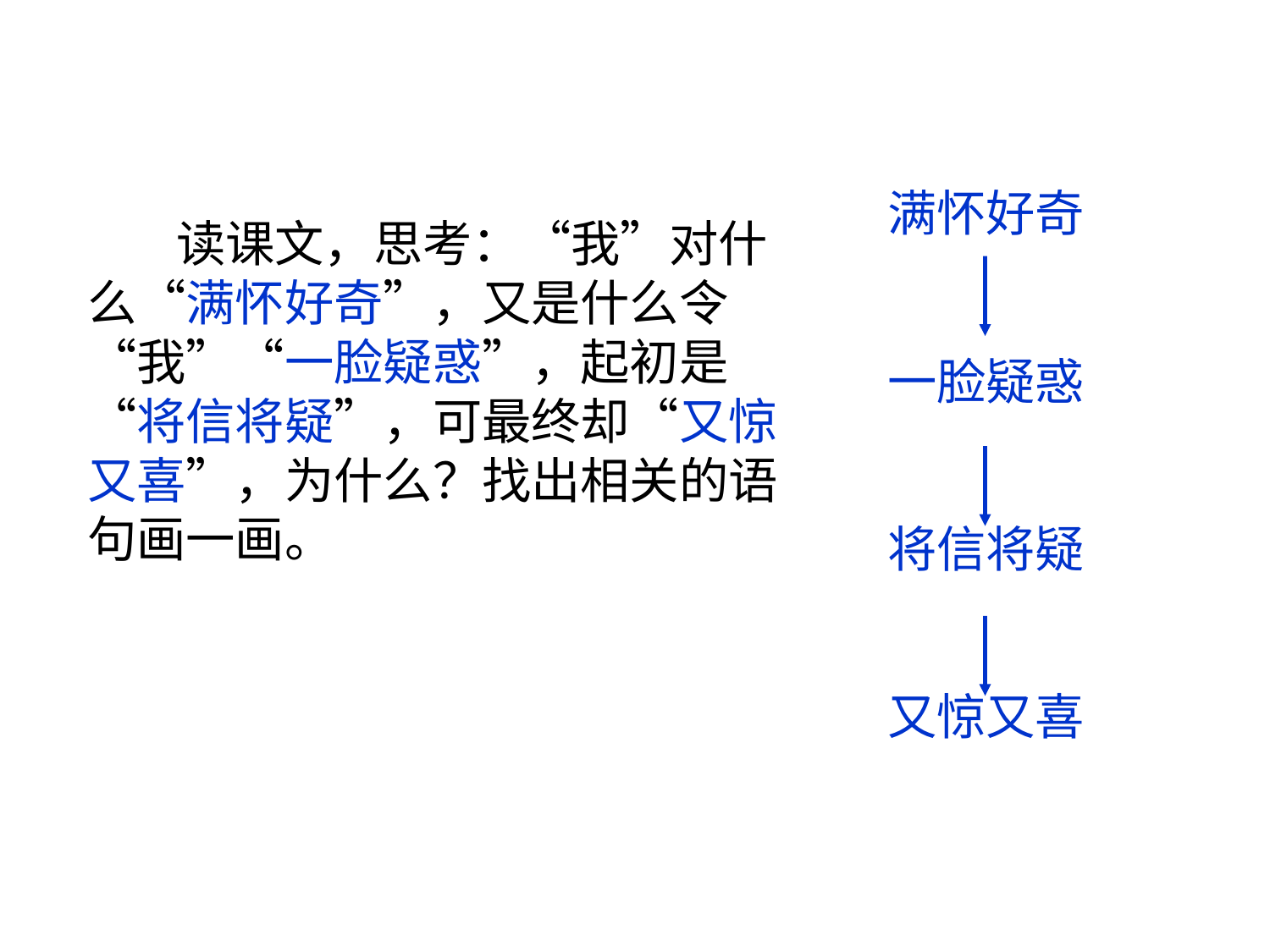

满怀好奇

一脸疑惑

将信将疑

又惊又喜
       读课文，思考：“我”对什么“满怀好奇”，又是什么令“我”“一脸疑惑”，起初是“将信将疑”，可最终却“又惊又喜”，为什么？找出相关的语句画一画。